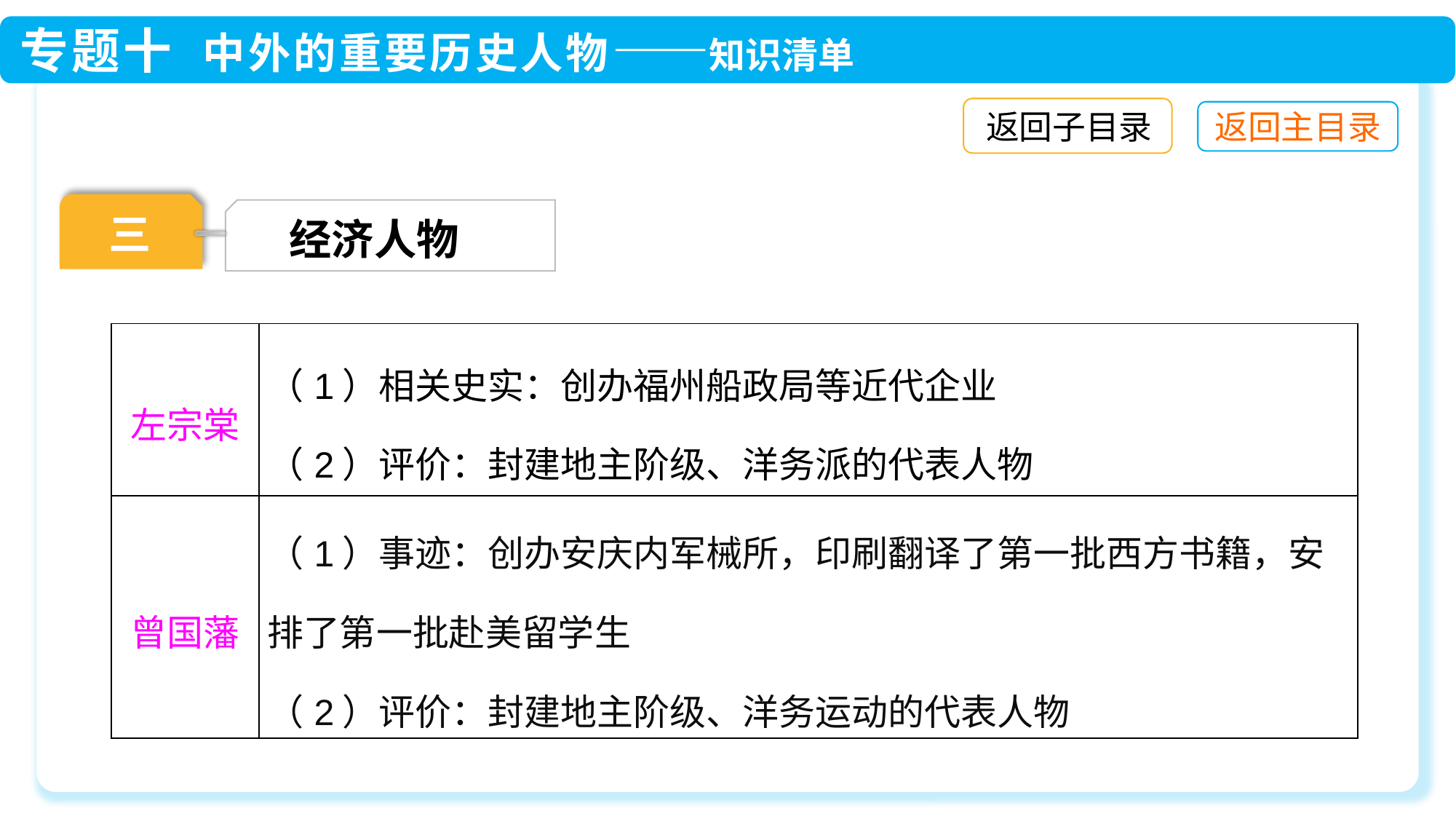

返回子目录
三
经济人物

| 左宗棠 | （1）相关史实：创办福州船政局等近代企业 （2）评价：封建地主阶级、洋务派的代表人物 |
| --- | --- |
| 曾国藩 | （1）事迹：创办安庆内军械所，印刷翻译了第一批西方书籍，安排了第一批赴美留学生 （2）评价：封建地主阶级、洋务运动的代表人物 |